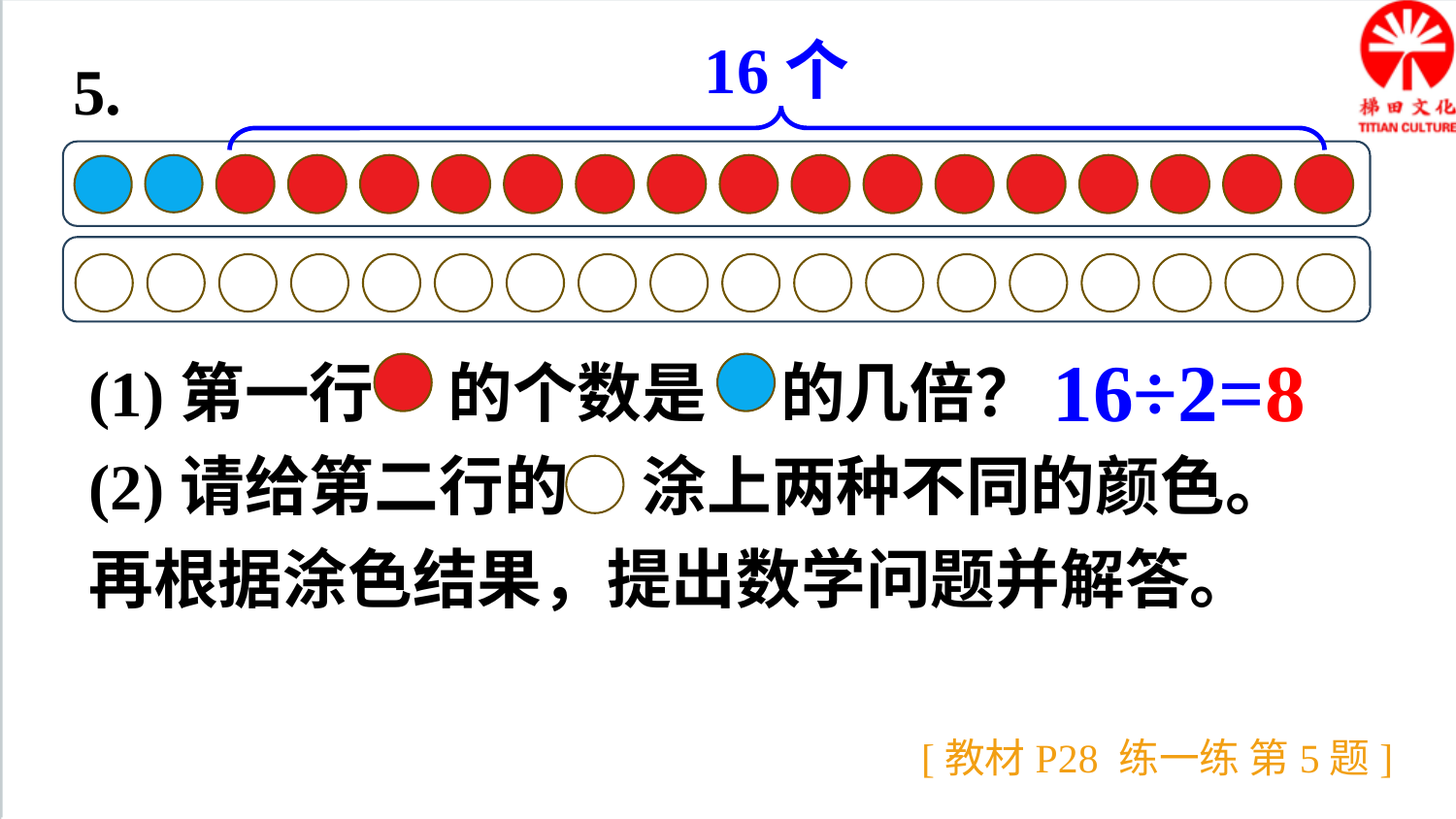

16个
5.

16÷2=8
(1)第一行     的个数是     的几倍？
(2)请给第二行的     涂上两种不同的颜色。再根据涂色结果，提出数学问题并解答。

[教材P28 练一练 第5题]